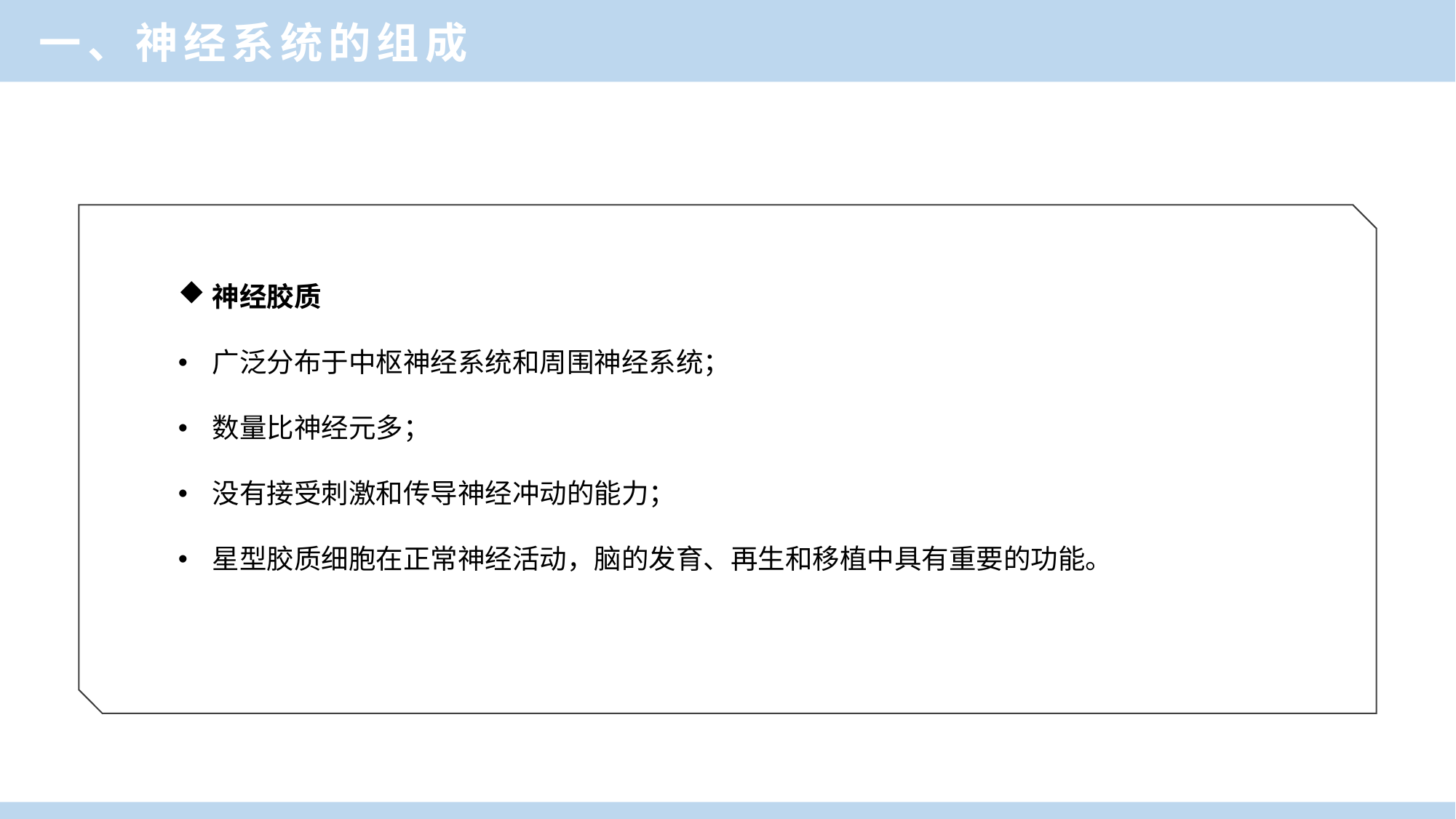

一、神经系统的组成

神经胶质
广泛分布于中枢神经系统和周围神经系统；
数量比神经元多；
没有接受刺激和传导神经冲动的能力；
星型胶质细胞在正常神经活动，脑的发育、再生和移植中具有重要的功能。